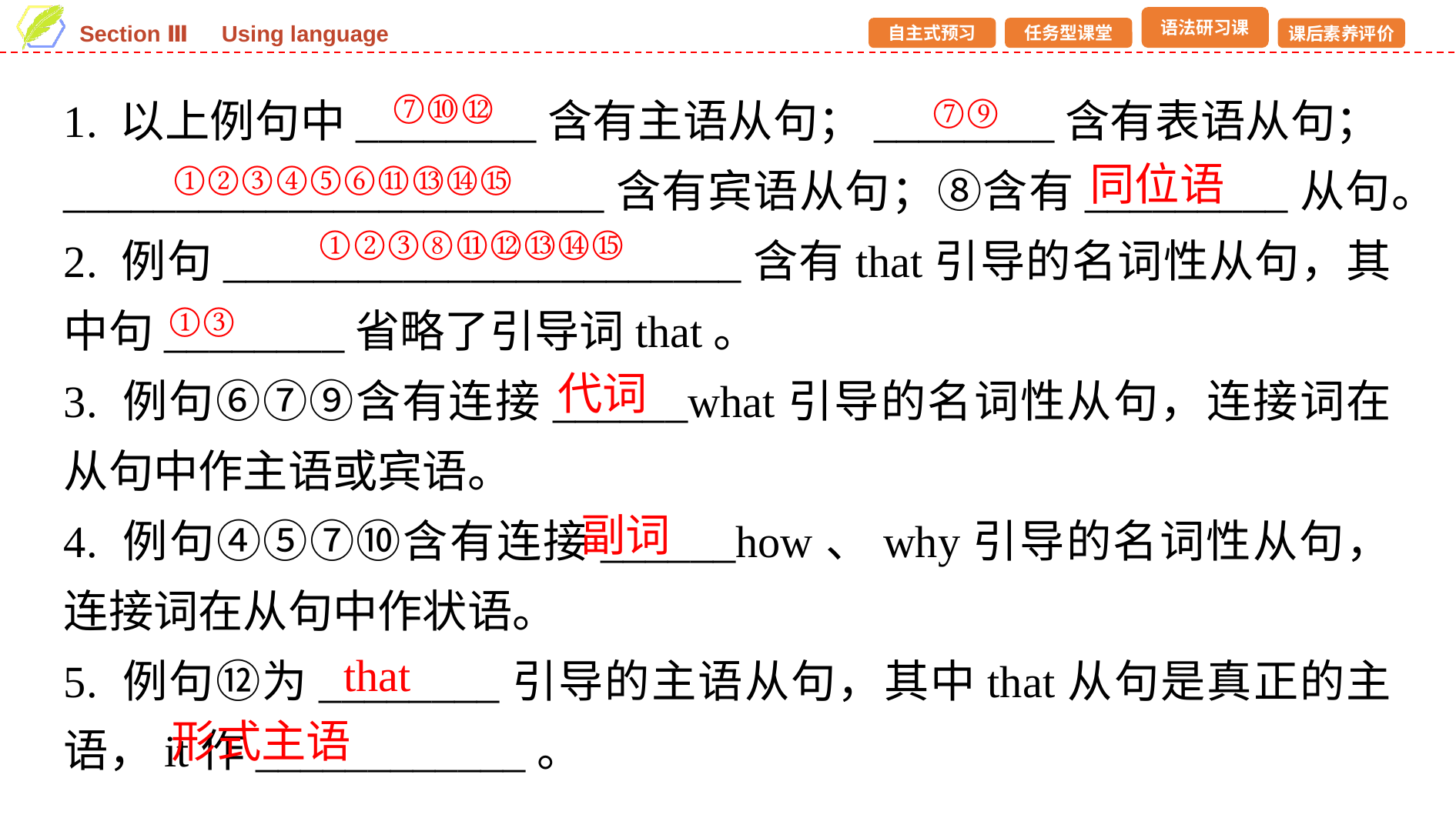

1. 以上例句中________含有主语从句；________含有表语从句；________________________含有宾语从句；⑧含有_________从句。
2. 例句_______________________含有that引导的名词性从句，其中句________省略了引导词that。
3. 例句⑥⑦⑨含有连接______what引导的名词性从句，连接词在从句中作主语或宾语。
4. 例句④⑤⑦⑩含有连接______how、why引导的名词性从句，连接词在从句中作状语。
5. 例句⑫为________引导的主语从句，其中that从句是真正的主语，it作____________。
⑦⑩⑫
⑦⑨
①②③④⑤⑥⑪⑬⑭⑮
同位语
①②③⑧⑪⑫⑬⑭⑮
①③
代词
副词
that
形式主语